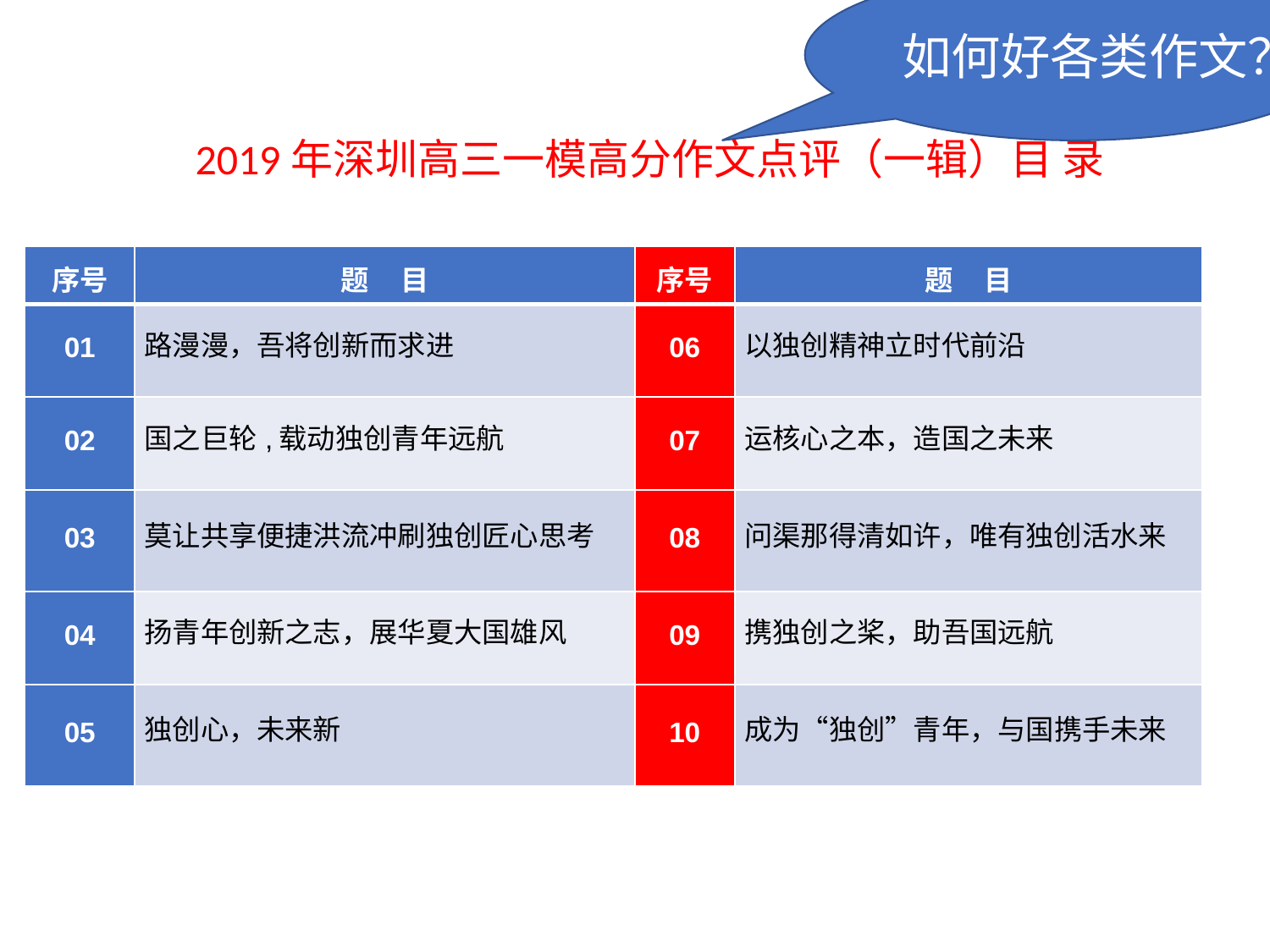

如何好各类作文？
2019年深圳高三一模高分作文点评（一辑）目 录
| 序号 | 题 目 | 序号 | 题 目 |
| --- | --- | --- | --- |
| 01 | 路漫漫，吾将创新而求进 | 06 | 以独创精神立时代前沿 |
| 02 | 国之巨轮,载动独创青年远航 | 07 | 运核心之本，造国之未来 |
| 03 | 莫让共享便捷洪流冲刷独创匠心思考 | 08 | 问渠那得清如许，唯有独创活水来 |
| 04 | 扬青年创新之志，展华夏大国雄风 | 09 | 携独创之桨，助吾国远航 |
| 05 | 独创心，未来新 | 10 | 成为“独创”青年，与国携手未来 |